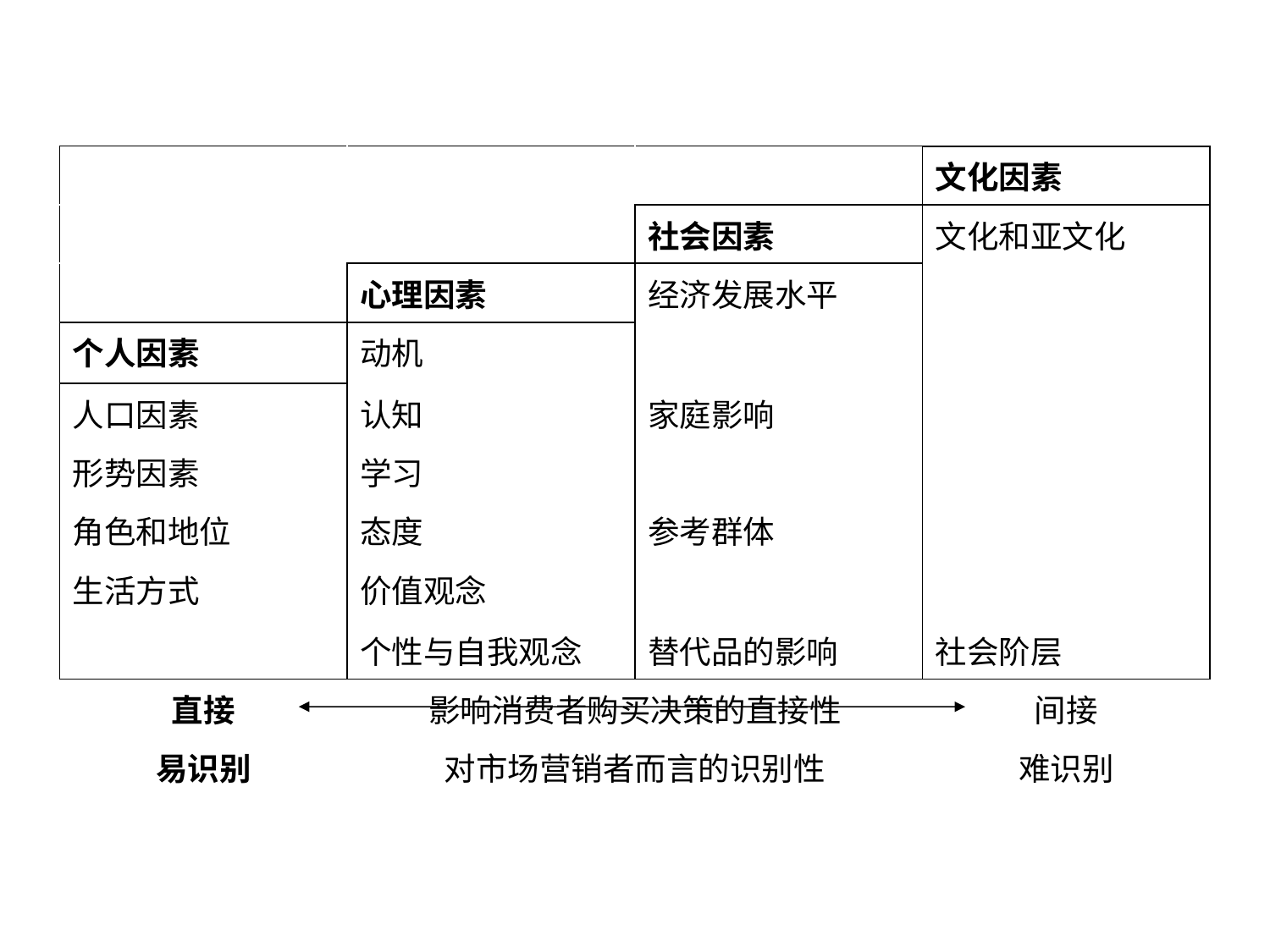

|  |  |  | 文化因素 |
| --- | --- | --- | --- |
|  |  | 社会因素 | 文化和亚文化 |
|  | 心理因素 | 经济发展水平 |  |
| 个人因素 | 动机 |  |  |
| 人口因素 | 认知 | 家庭影响 |  |
| 形势因素 | 学习 |  |  |
| 角色和地位 | 态度 | 参考群体 |  |
| 生活方式 | 价值观念 |  |  |
|  | 个性与自我观念 | 替代品的影响 | 社会阶层 |
| 直接 | 影响消费者购买决策的直接性 |  | 间接 |
| 易识别 | 对市场营销者而言的识别性 |  | 难识别 |